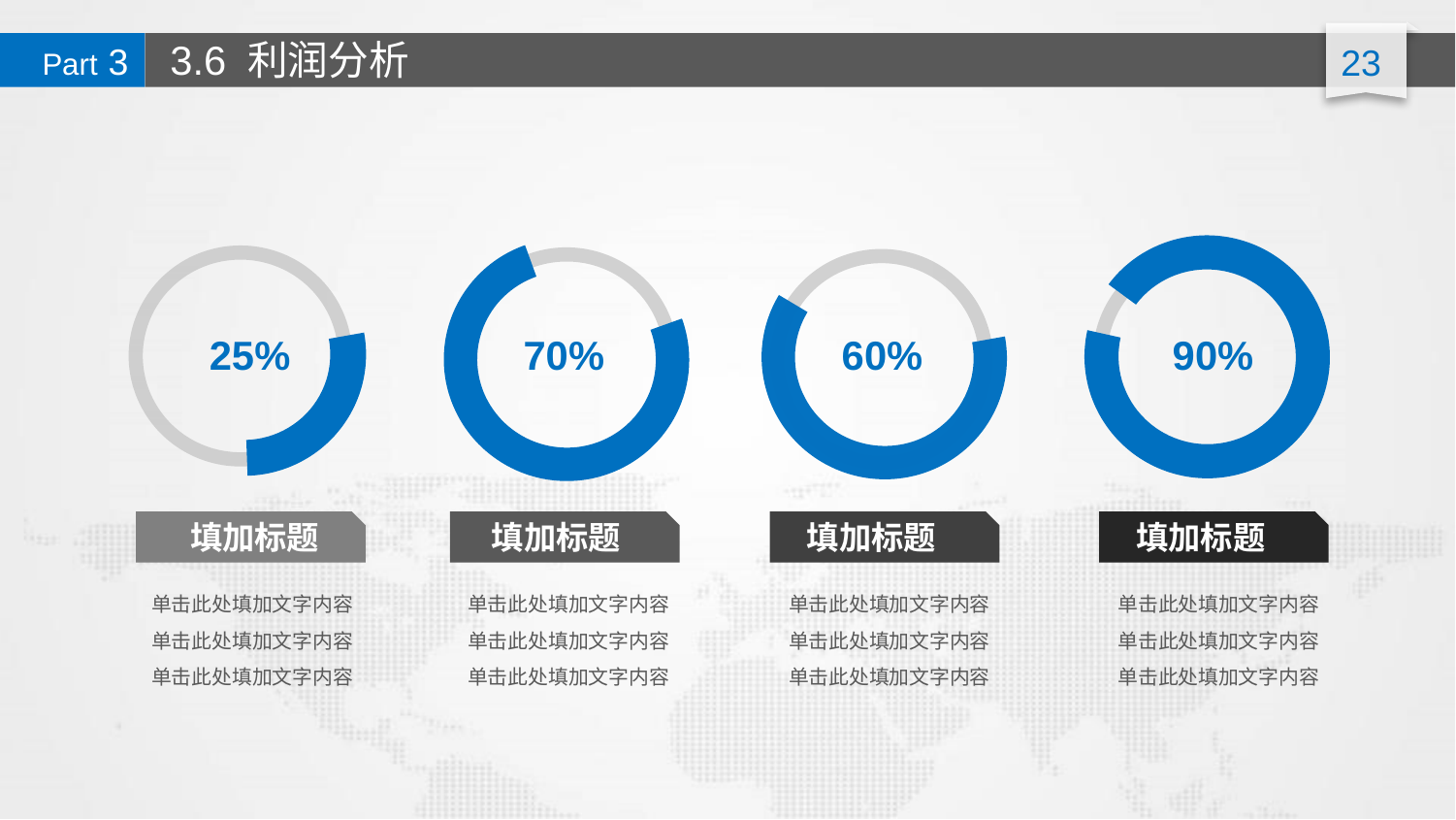

3.6 利润分析
Part 3

25%

90%

60%

70%
填加标题

填加标题

填加标题

填加标题

单击此处填加文字内容
单击此处填加文字内容
单击此处填加文字内容
单击此处填加文字内容
单击此处填加文字内容
单击此处填加文字内容
单击此处填加文字内容
单击此处填加文字内容
单击此处填加文字内容
单击此处填加文字内容
单击此处填加文字内容
单击此处填加文字内容